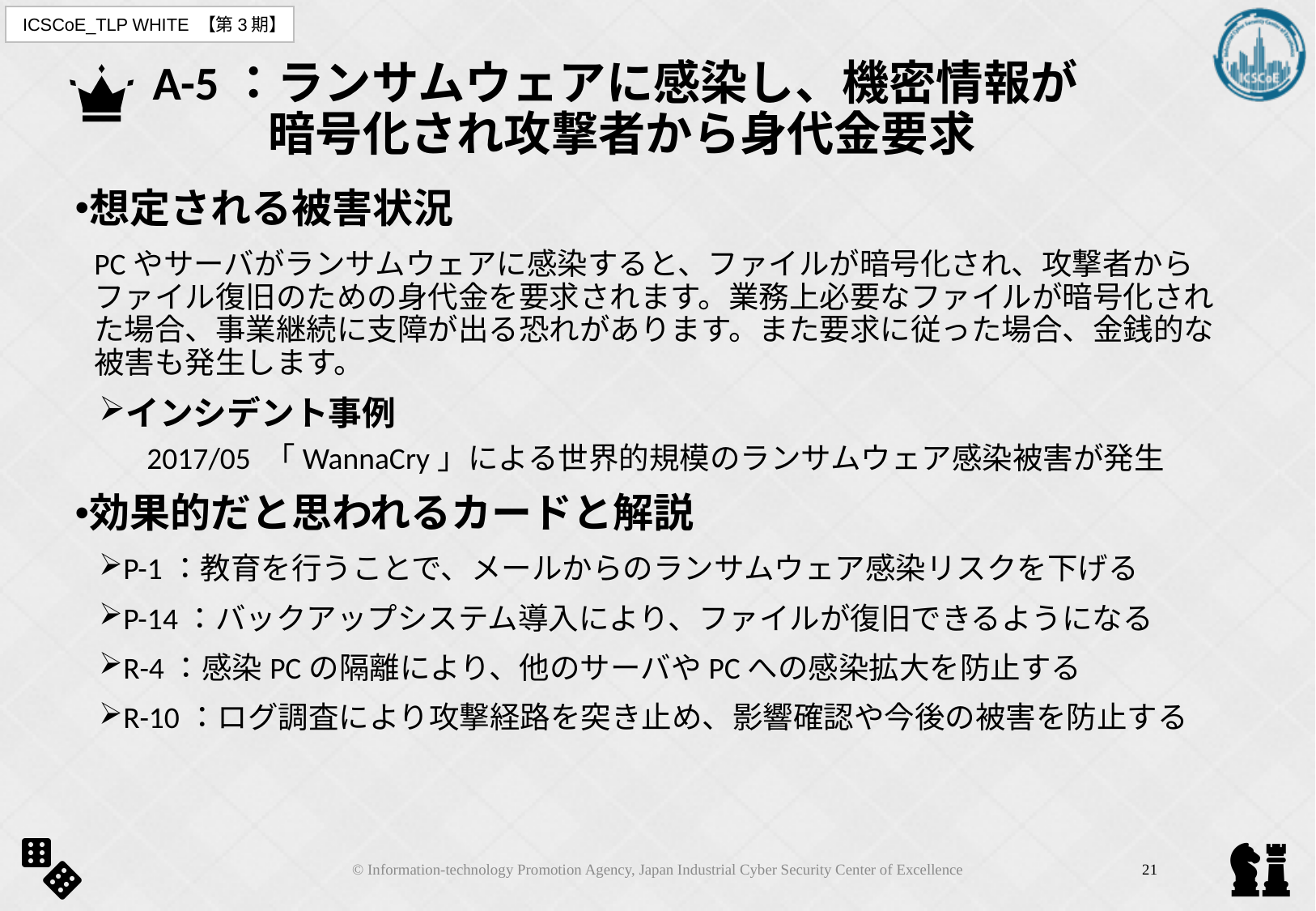

# A-5：ランサムウェアに感染し、機密情報が 　　  暗号化され攻撃者から身代金要求
想定される被害状況
PCやサーバがランサムウェアに感染すると、ファイルが暗号化され、攻撃者からファイル復旧のための身代金を要求されます。業務上必要なファイルが暗号化された場合、事業継続に支障が出る恐れがあります。また要求に従った場合、金銭的な被害も発生します。
インシデント事例
2017/05 「WannaCry」による世界的規模のランサムウェア感染被害が発生
効果的だと思われるカードと解説
P-1：教育を行うことで、メールからのランサムウェア感染リスクを下げる
P-14：バックアップシステム導入により、ファイルが復旧できるようになる
R-4：感染PCの隔離により、他のサーバやPCへの感染拡大を防止する
R-10：ログ調査により攻撃経路を突き止め、影響確認や今後の被害を防止する
© Information-technology Promotion Agency, Japan Industrial Cyber Security Center of Excellence
21